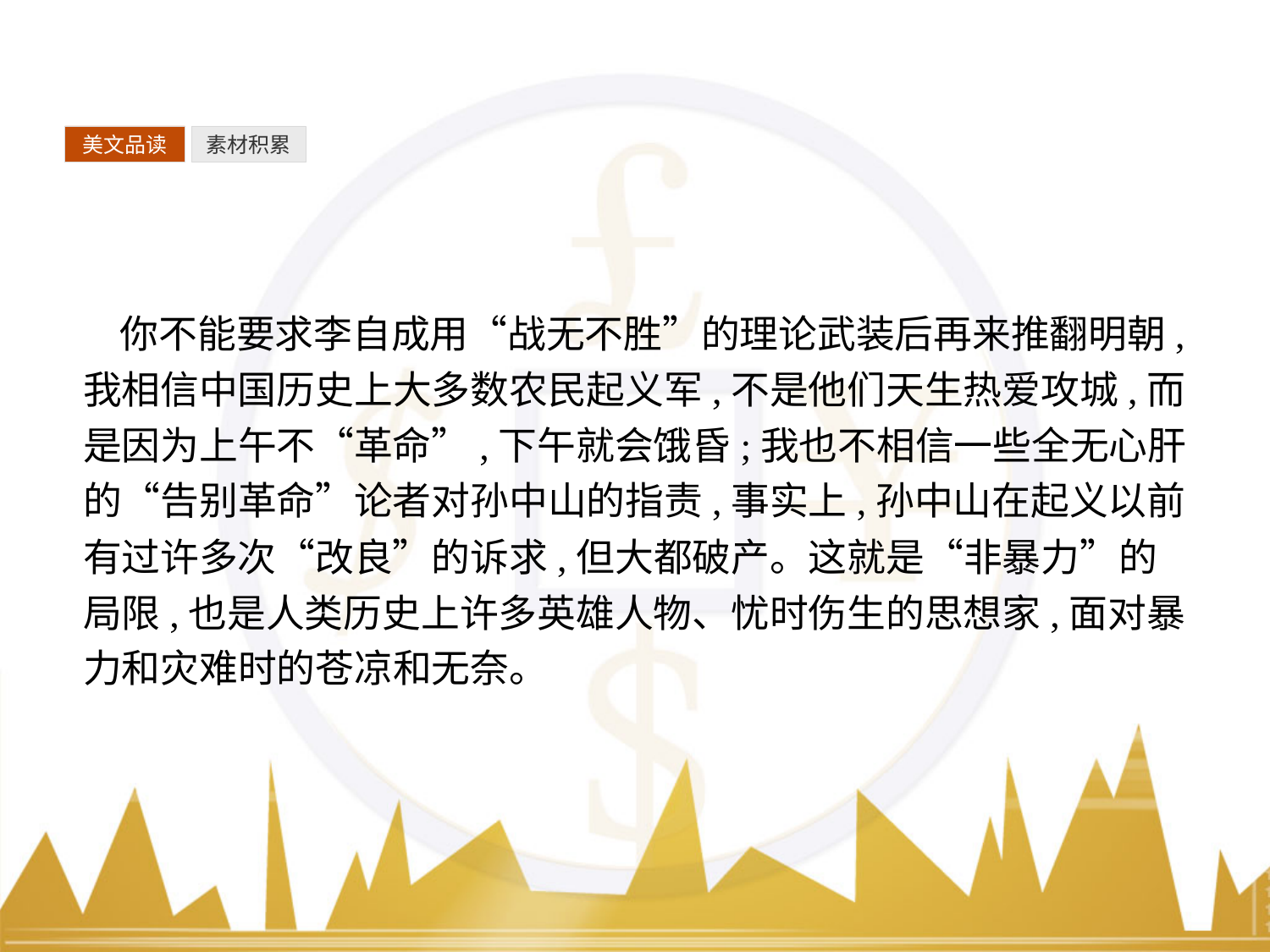

美文品读
素材积累
你不能要求李自成用“战无不胜”的理论武装后再来推翻明朝,我相信中国历史上大多数农民起义军,不是他们天生热爱攻城,而是因为上午不“革命”,下午就会饿昏;我也不相信一些全无心肝的“告别革命”论者对孙中山的指责,事实上,孙中山在起义以前有过许多次“改良”的诉求,但大都破产。这就是“非暴力”的局限,也是人类历史上许多英雄人物、忧时伤生的思想家,面对暴力和灾难时的苍凉和无奈。